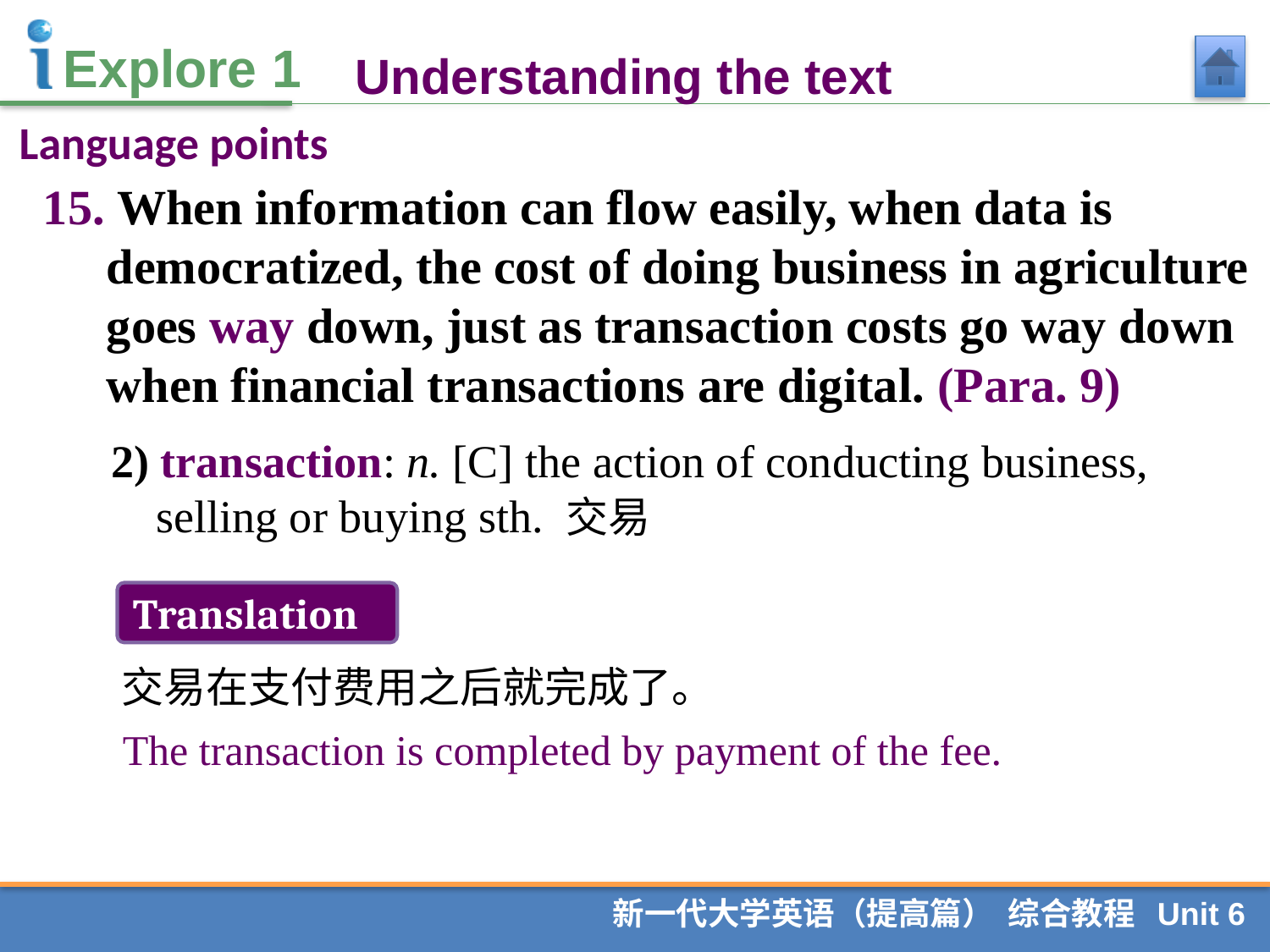

Understanding the text
Language points
15. When information can flow easily, when data is democratized, the cost of doing business in agriculture goes way down, just as transaction costs go way down when financial transactions are digital. (Para. 9)
2) transaction: n. [C] the action of conducting business, selling or buying sth. 交易
Translation
交易在支付费用之后就完成了。
 The transaction is completed by payment of the fee.